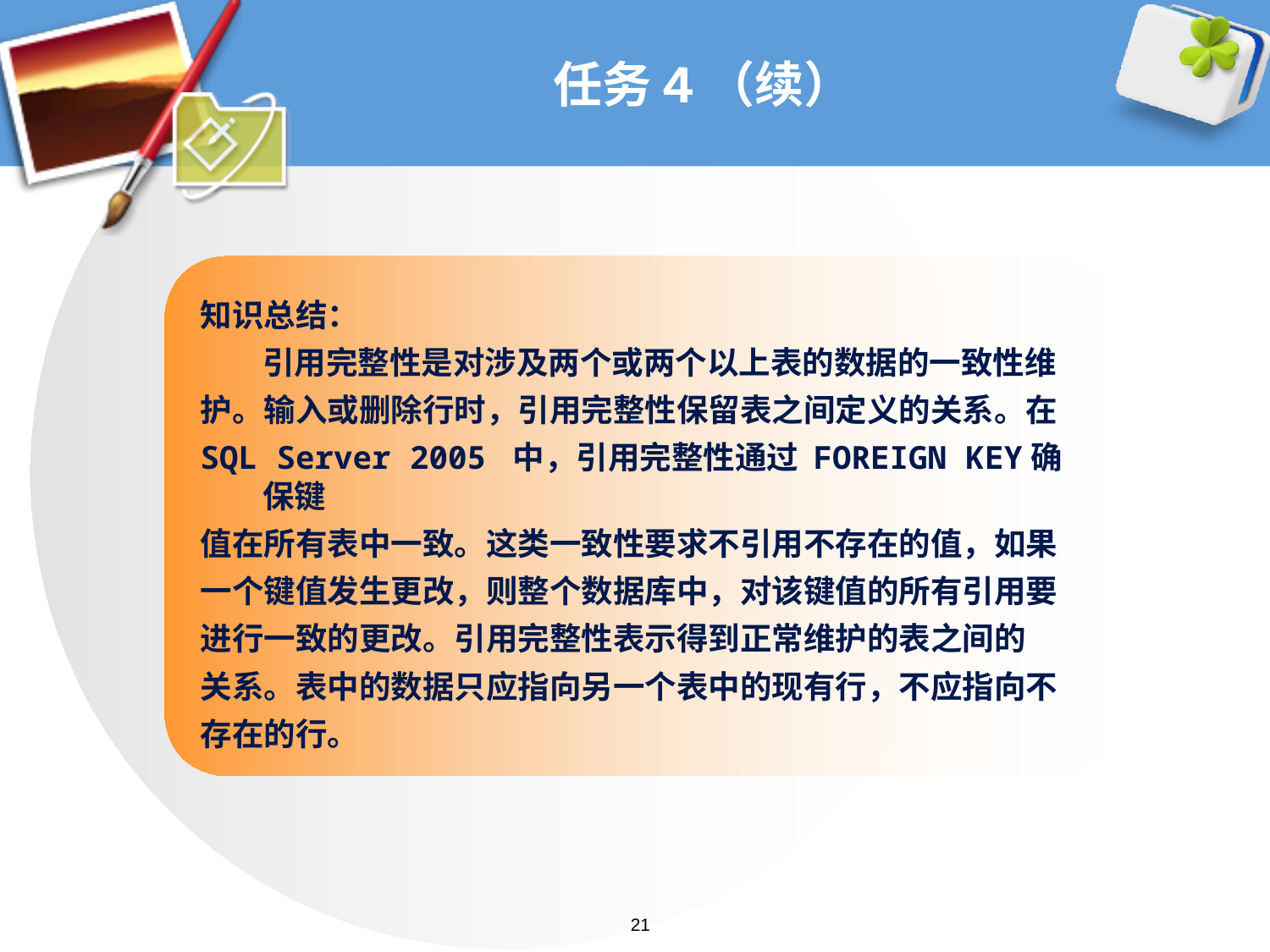

# 任务4（续）

知识总结：
	引用完整性是对涉及两个或两个以上表的数据的一致性维
护。输入或删除行时，引用完整性保留表之间定义的关系。在
SQL Server 2005 中，引用完整性通过 FOREIGN KEY确保键
值在所有表中一致。这类一致性要求不引用不存在的值，如果
一个键值发生更改，则整个数据库中，对该键值的所有引用要
进行一致的更改。引用完整性表示得到正常维护的表之间的
关系。表中的数据只应指向另一个表中的现有行，不应指向不
存在的行。

21